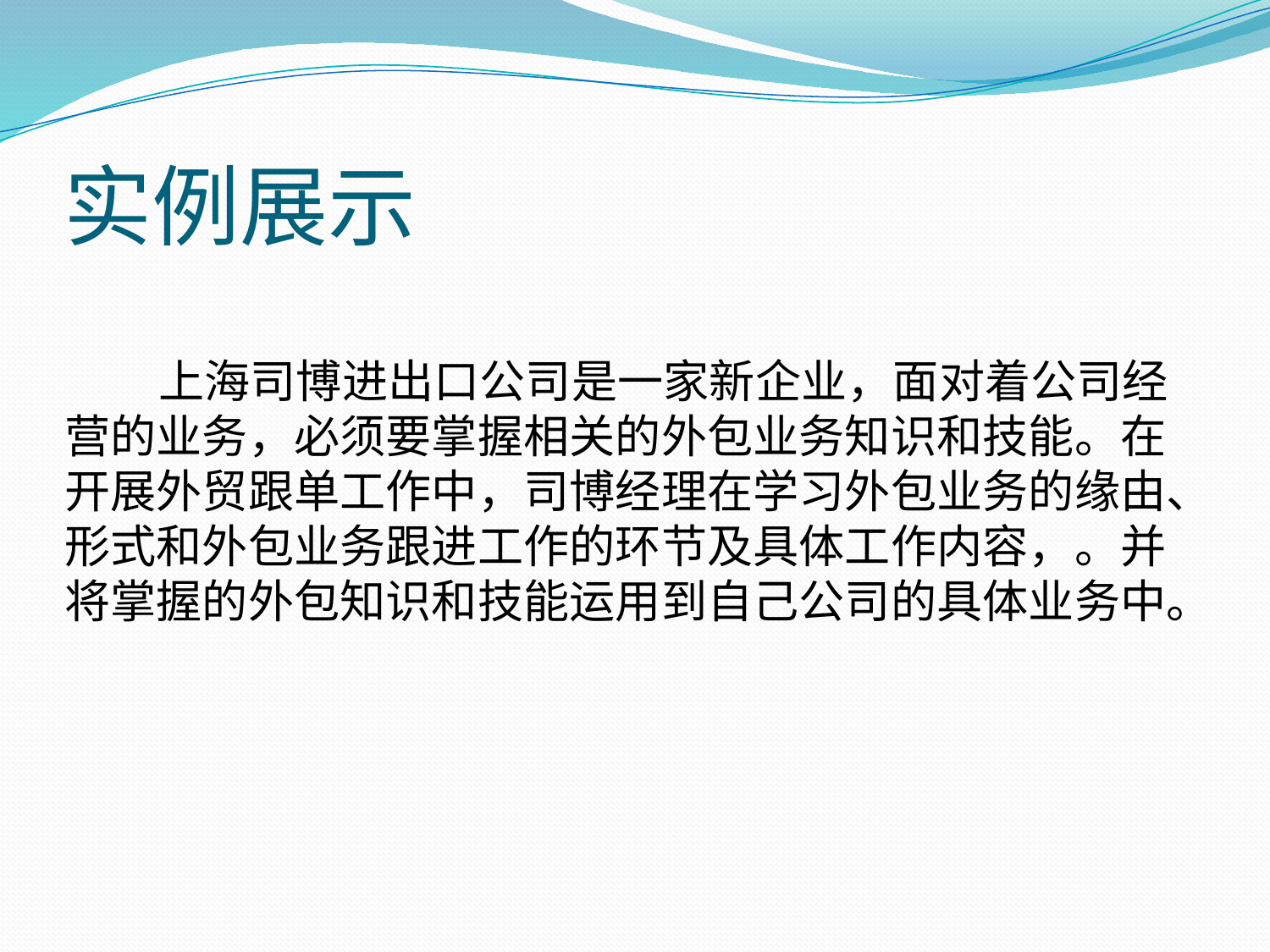

# 实例展示
        上海司博进出口公司是一家新企业，面对着公司经营的业务，必须要掌握相关的外包业务知识和技能。在开展外贸跟单工作中，司博经理在学习外包业务的缘由、形式和外包业务跟进工作的环节及具体工作内容，。并将掌握的外包知识和技能运用到自己公司的具体业务中。